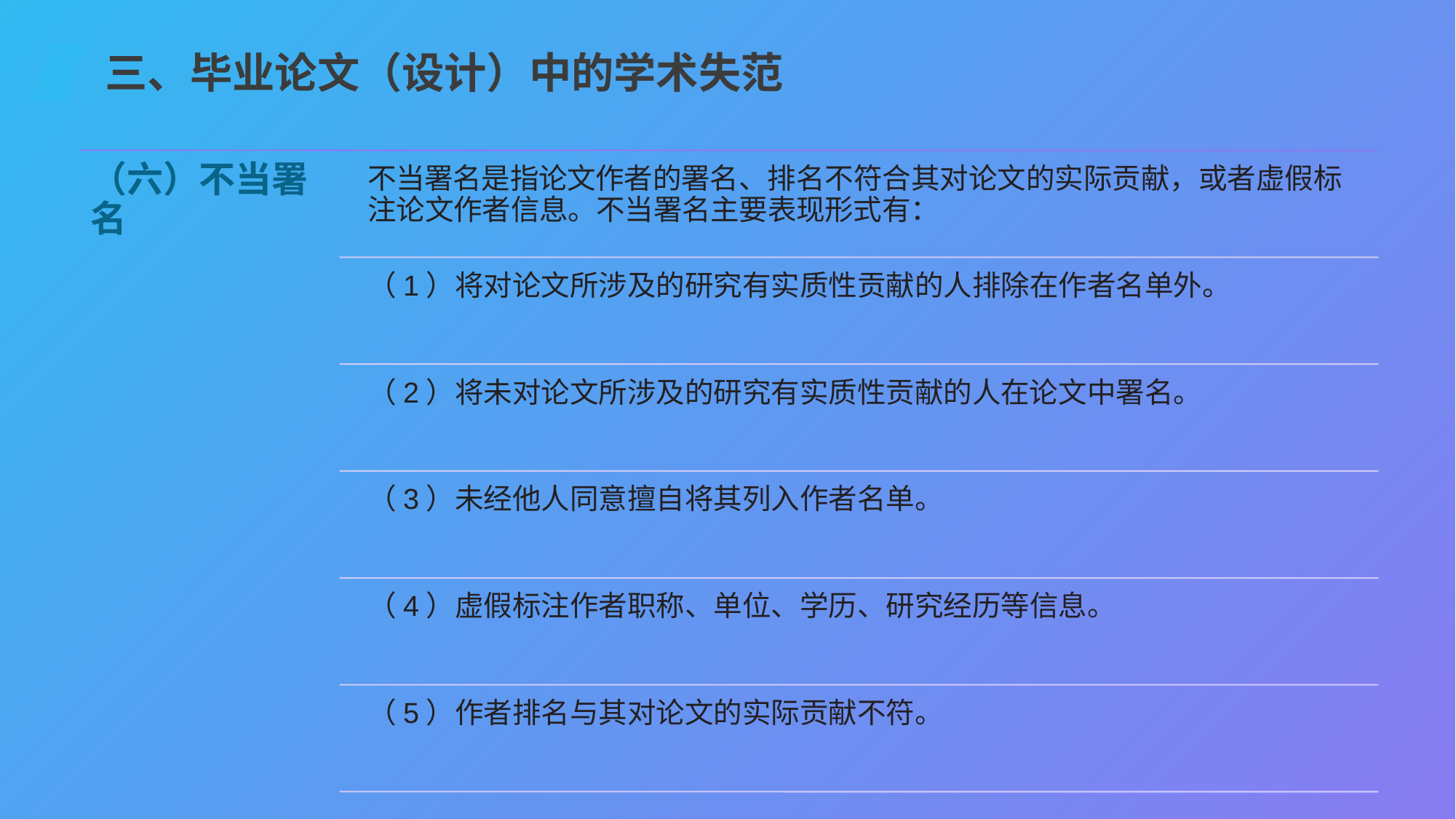

三、毕业论文（设计）中的学术失范
（六）不当署名
不当署名是指论文作者的署名、排名不符合其对论文的实际贡献，或者虚假标注论文作者信息。不当署名主要表现形式有：
（1）将对论文所涉及的研究有实质性贡献的人排除在作者名单外。
（2）将未对论文所涉及的研究有实质性贡献的人在论文中署名。
（3）未经他人同意擅自将其列入作者名单。
（4）虚假标注作者职称、单位、学历、研究经历等信息。
（5）作者排名与其对论文的实际贡献不符。